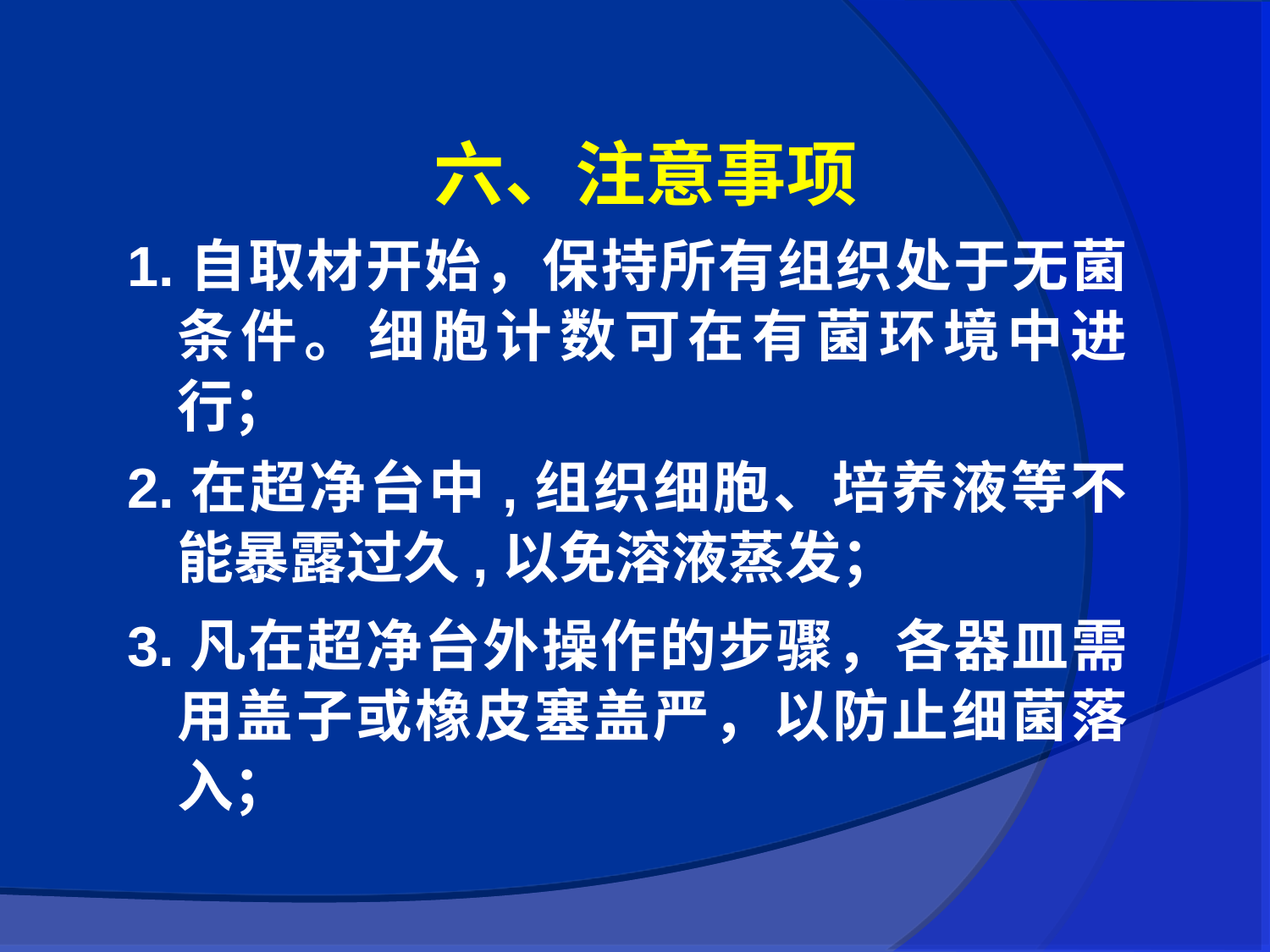

六、注意事项
1.自取材开始，保持所有组织处于无菌条件。细胞计数可在有菌环境中进行；
2.在超净台中,组织细胞、培养液等不能暴露过久,以免溶液蒸发；
3.凡在超净台外操作的步骤，各器皿需用盖子或橡皮塞盖严，以防止细菌落入；